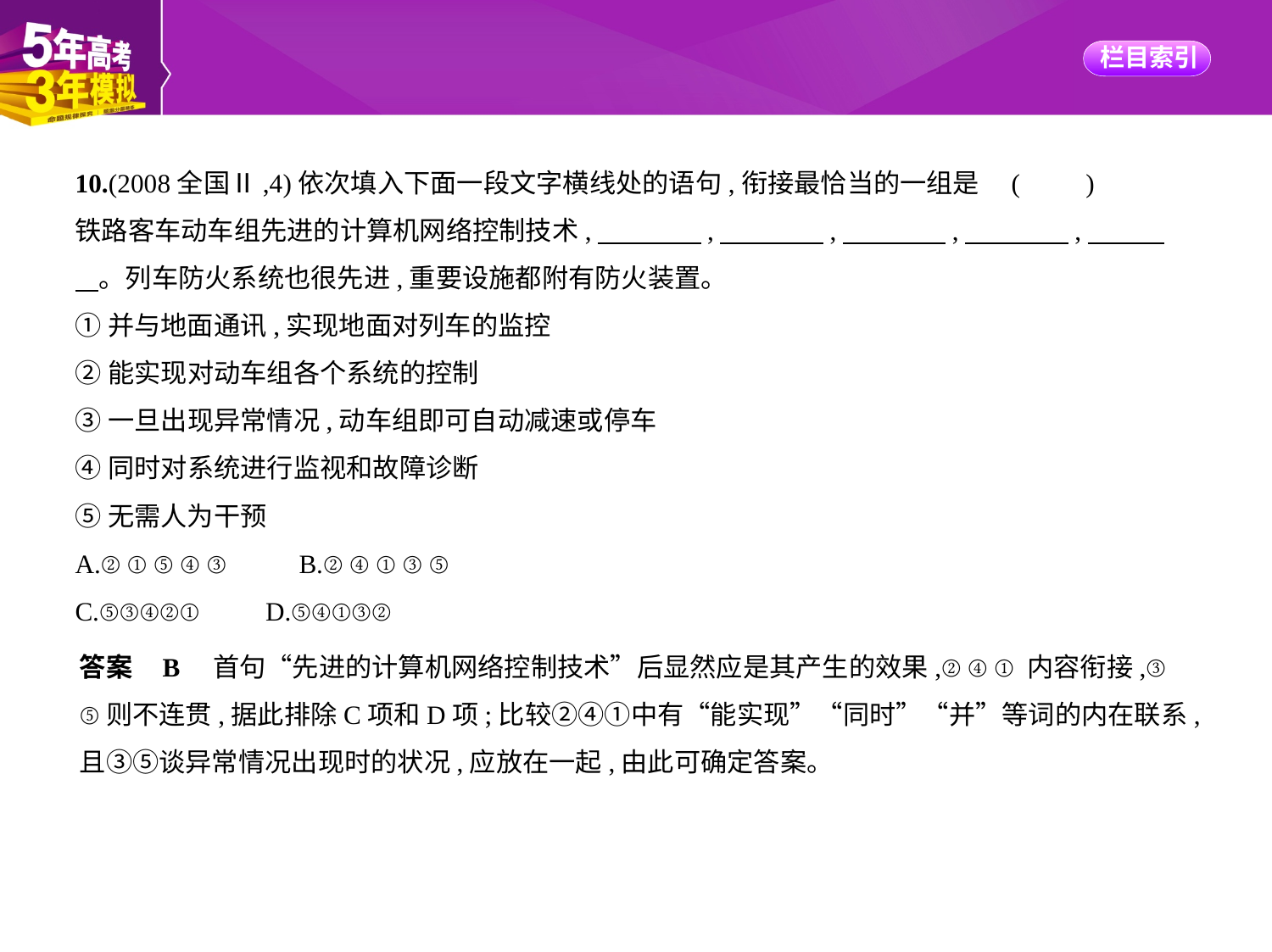

10.(2008全国Ⅱ,4)依次填入下面一段文字横线处的语句,衔接最恰当的一组是 (　　)
铁路客车动车组先进的计算机网络控制技术,　　　    ,　　　    ,　　　    ,　　　    ,　　    
    。列车防火系统也很先进,重要设施都附有防火装置。
①并与地面通讯,实现地面对列车的监控
②能实现对动车组各个系统的控制
③一旦出现异常情况,动车组即可自动减速或停车
④同时对系统进行监视和故障诊断
⑤无需人为干预
A.②①⑤④③　　B.②④①③⑤
C.⑤③④②①　　D.⑤④①③②
答案    B　首句“先进的计算机网络控制技术”后显然应是其产生的效果,②④①内容衔接,③
⑤则不连贯,据此排除C项和D项;比较②④①中有“能实现”“同时”“并”等词的内在联系,
且③⑤谈异常情况出现时的状况,应放在一起,由此可确定答案。